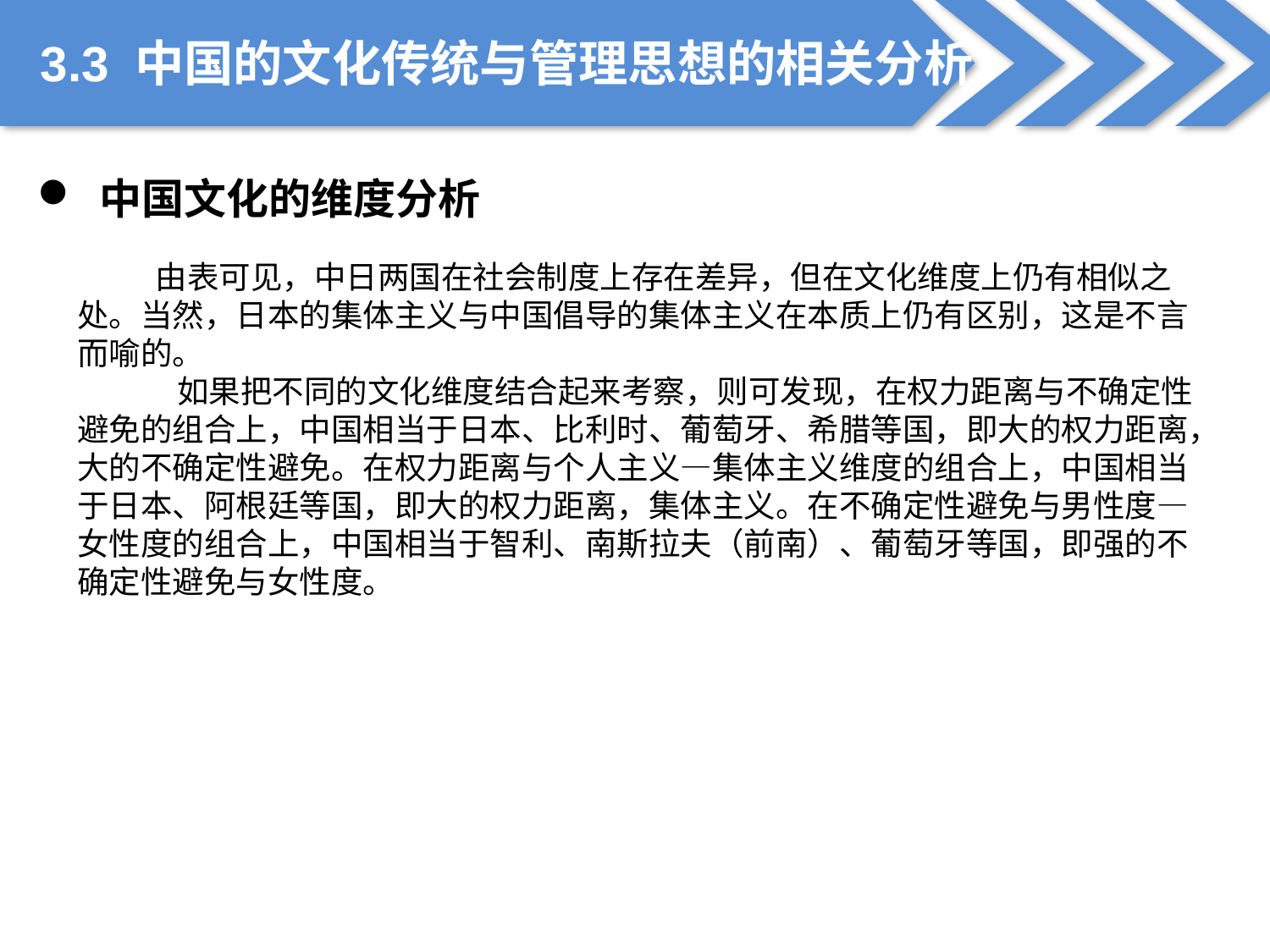

3.3 中国的文化传统与管理思想的相关分析
 中国文化的维度分析
 由表可见，中日两国在社会制度上存在差异，但在文化维度上仍有相似之处。当然，日本的集体主义与中国倡导的集体主义在本质上仍有区别，这是不言而喻的。
    如果把不同的文化维度结合起来考察，则可发现，在权力距离与不确定性避免的组合上，中国相当于日本、比利时、葡萄牙、希腊等国，即大的权力距离，大的不确定性避免。在权力距离与个人主义—集体主义维度的组合上，中国相当于日本、阿根廷等国，即大的权力距离，集体主义。在不确定性避免与男性度—女性度的组合上，中国相当于智利、南斯拉夫（前南）、葡萄牙等国，即强的不确定性避免与女性度。